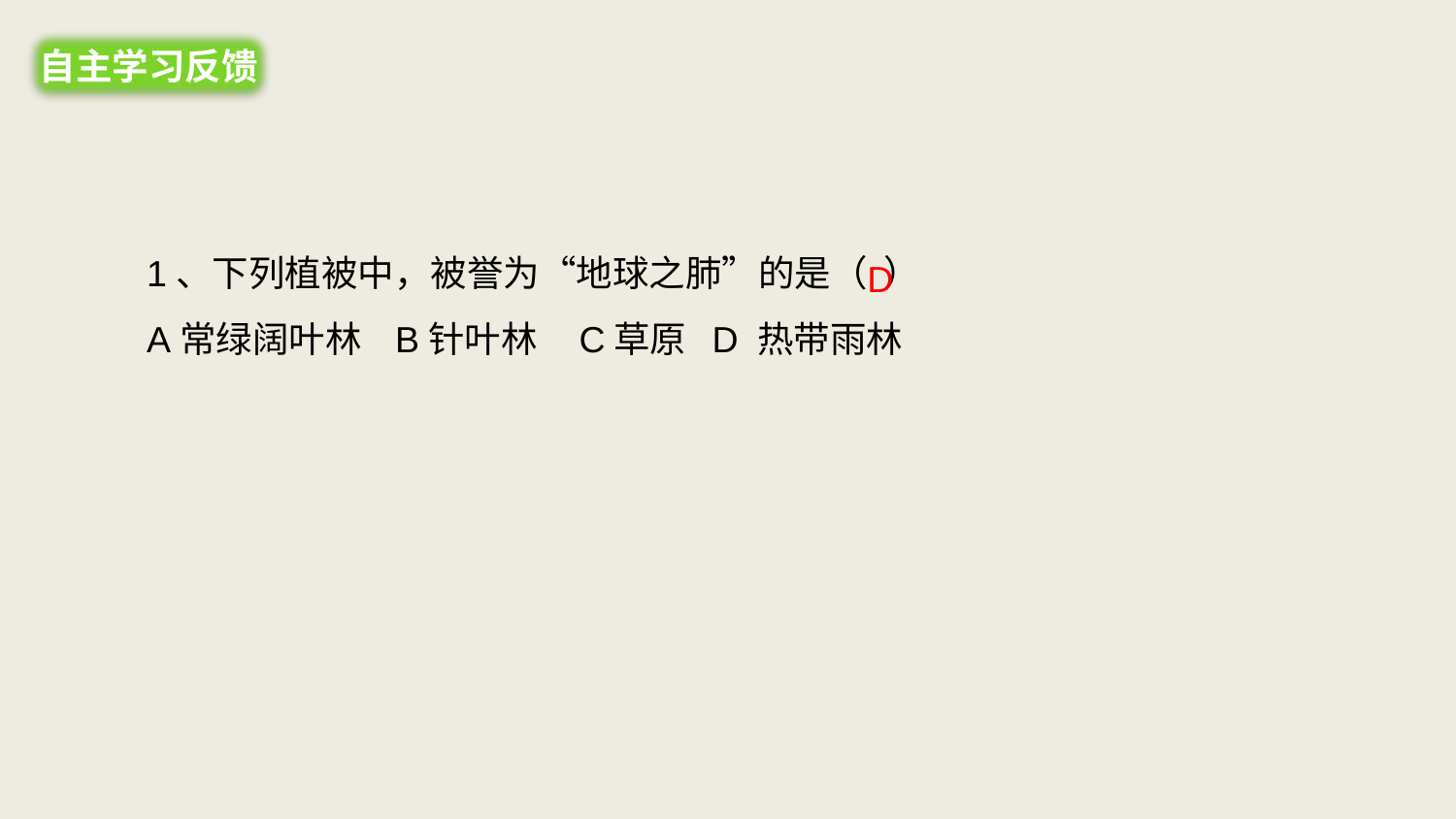

自主学习反馈
1、下列植被中，被誉为“地球之肺”的是（  ）
A常绿阔叶林   B针叶林    C草原  D 热带雨林
 D